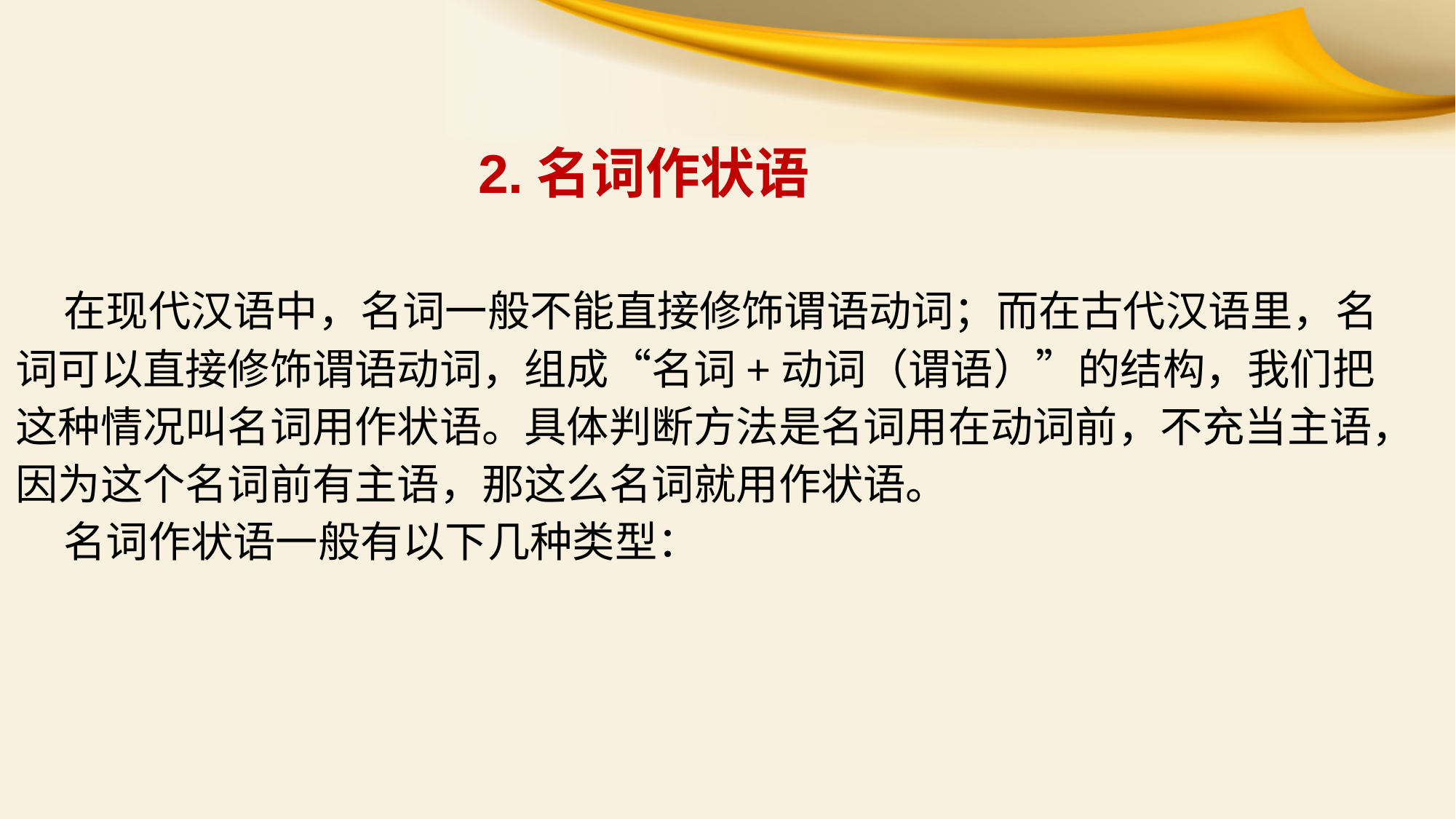

2.名词作状语
    在现代汉语中，名词一般不能直接修饰谓语动词；而在古代汉语里，名词可以直接修饰谓语动词，组成“名词+动词（谓语）”的结构，我们把这种情况叫名词用作状语。具体判断方法是名词用在动词前，不充当主语，因为这个名词前有主语，那这么名词就用作状语。
    名词作状语一般有以下几种类型：